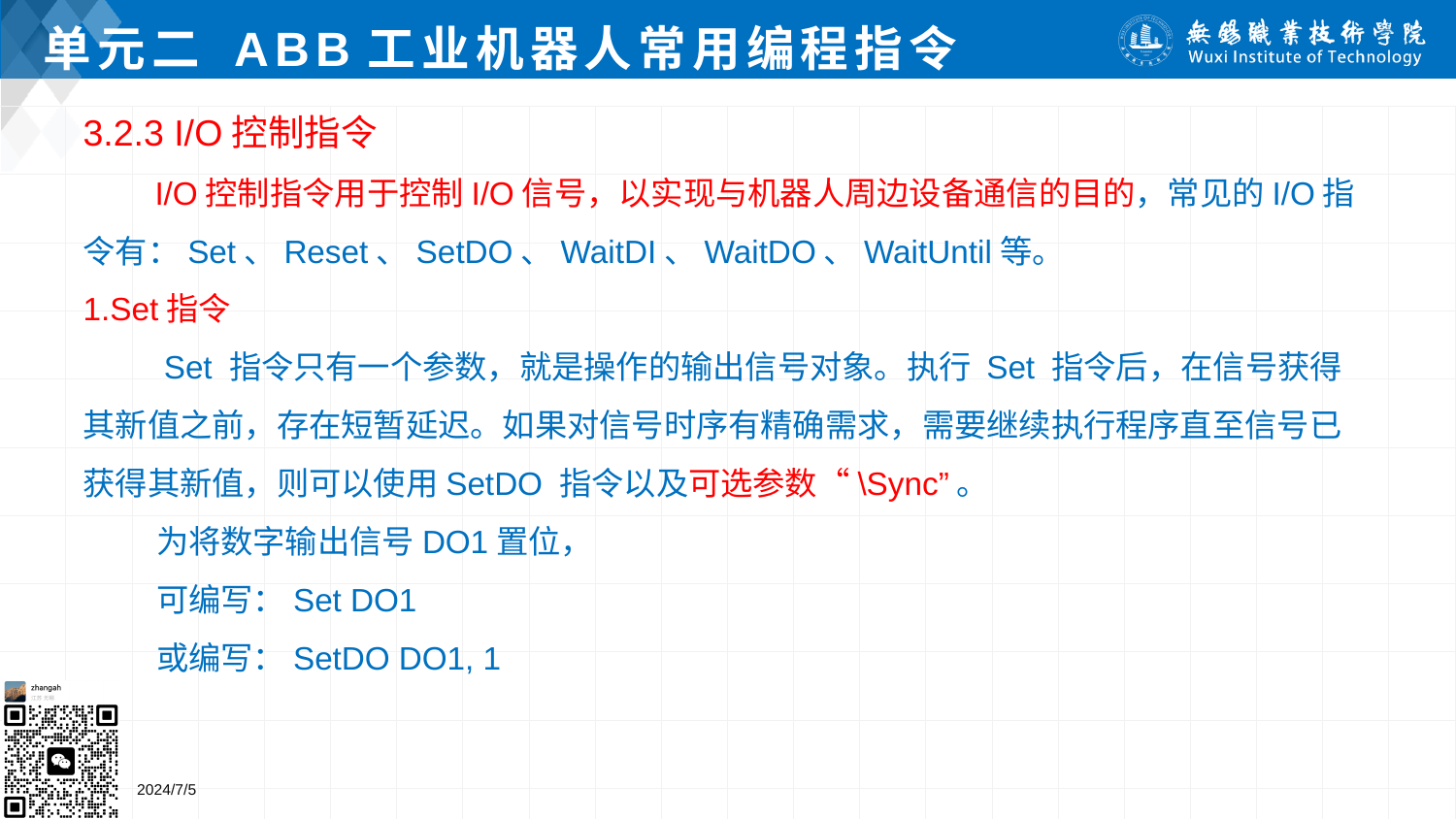

# 单元二 ABB工业机器人常用编程指令
3.2.3 I/O控制指令
        I/O控制指令用于控制I/O信号，以实现与机器人周边设备通信的目的，常见的I/O指令有：Set、Reset、SetDO、WaitDI、WaitDO、WaitUntil等。
1.Set指令
         Set 指令只有一个参数，就是操作的输出信号对象。执行 Set 指令后，在信号获得其新值之前，存在短暂延迟。如果对信号时序有精确需求，需要继续执行程序直至信号已获得其新值，则可以使用SetDO 指令以及可选参数“\Sync”。
         为将数字输出信号DO1置位，
         可编写：Set DO1
         或编写：SetDO DO1, 1
2024/7/5